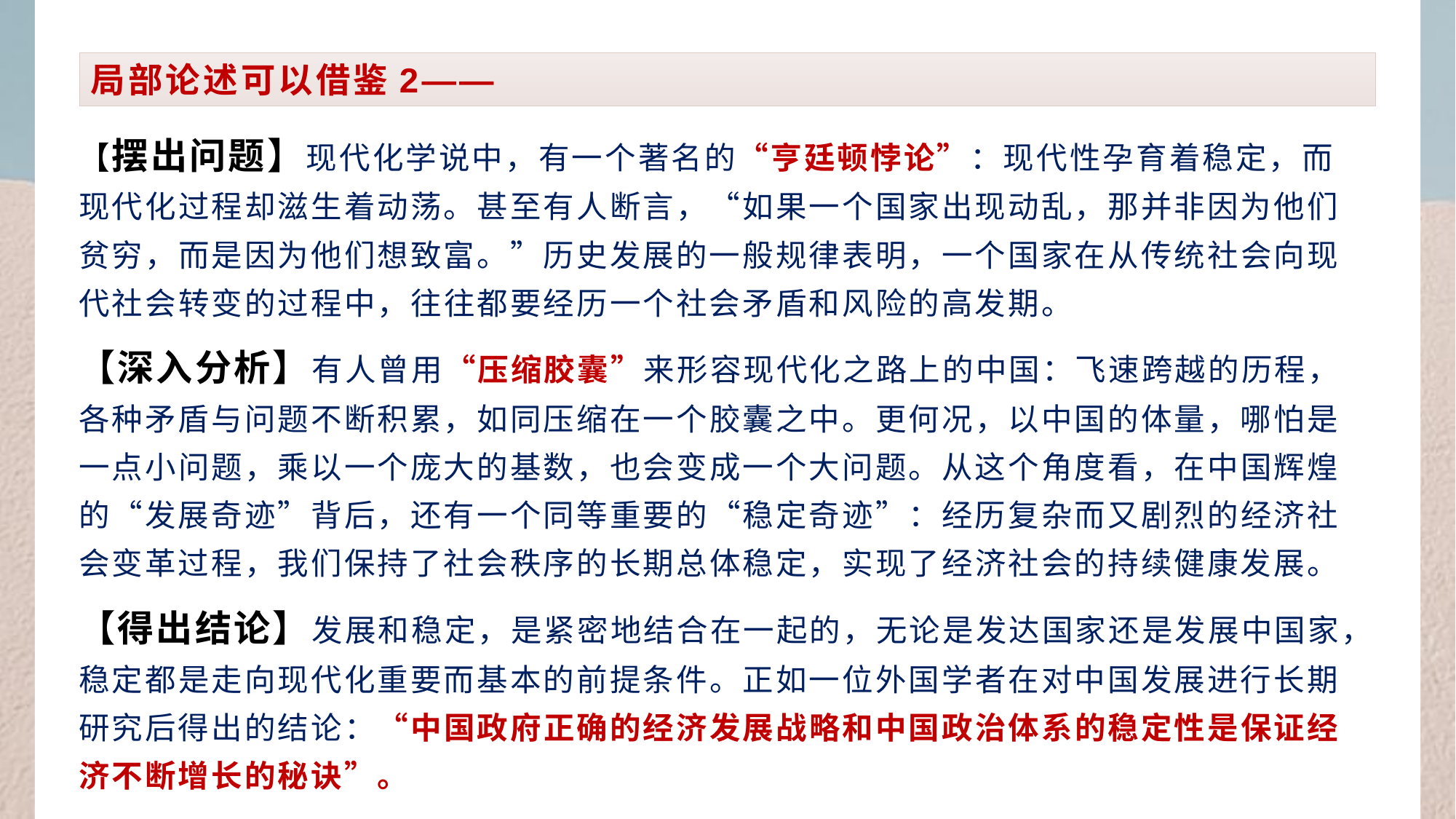

# 局部论述可以借鉴2——
【摆出问题】现代化学说中，有一个著名的“亨廷顿悖论”：现代性孕育着稳定，而现代化过程却滋生着动荡。甚至有人断言，“如果一个国家出现动乱，那并非因为他们贫穷，而是因为他们想致富。”历史发展的一般规律表明，一个国家在从传统社会向现代社会转变的过程中，往往都要经历一个社会矛盾和风险的高发期。
【深入分析】有人曾用“压缩胶囊”来形容现代化之路上的中国：飞速跨越的历程，各种矛盾与问题不断积累，如同压缩在一个胶囊之中。更何况，以中国的体量，哪怕是一点小问题，乘以一个庞大的基数，也会变成一个大问题。从这个角度看，在中国辉煌的“发展奇迹”背后，还有一个同等重要的“稳定奇迹”：经历复杂而又剧烈的经济社会变革过程，我们保持了社会秩序的长期总体稳定，实现了经济社会的持续健康发展。
【得出结论】发展和稳定，是紧密地结合在一起的，无论是发达国家还是发展中国家，稳定都是走向现代化重要而基本的前提条件。正如一位外国学者在对中国发展进行长期研究后得出的结论：“中国政府正确的经济发展战略和中国政治体系的稳定性是保证经济不断增长的秘诀”。